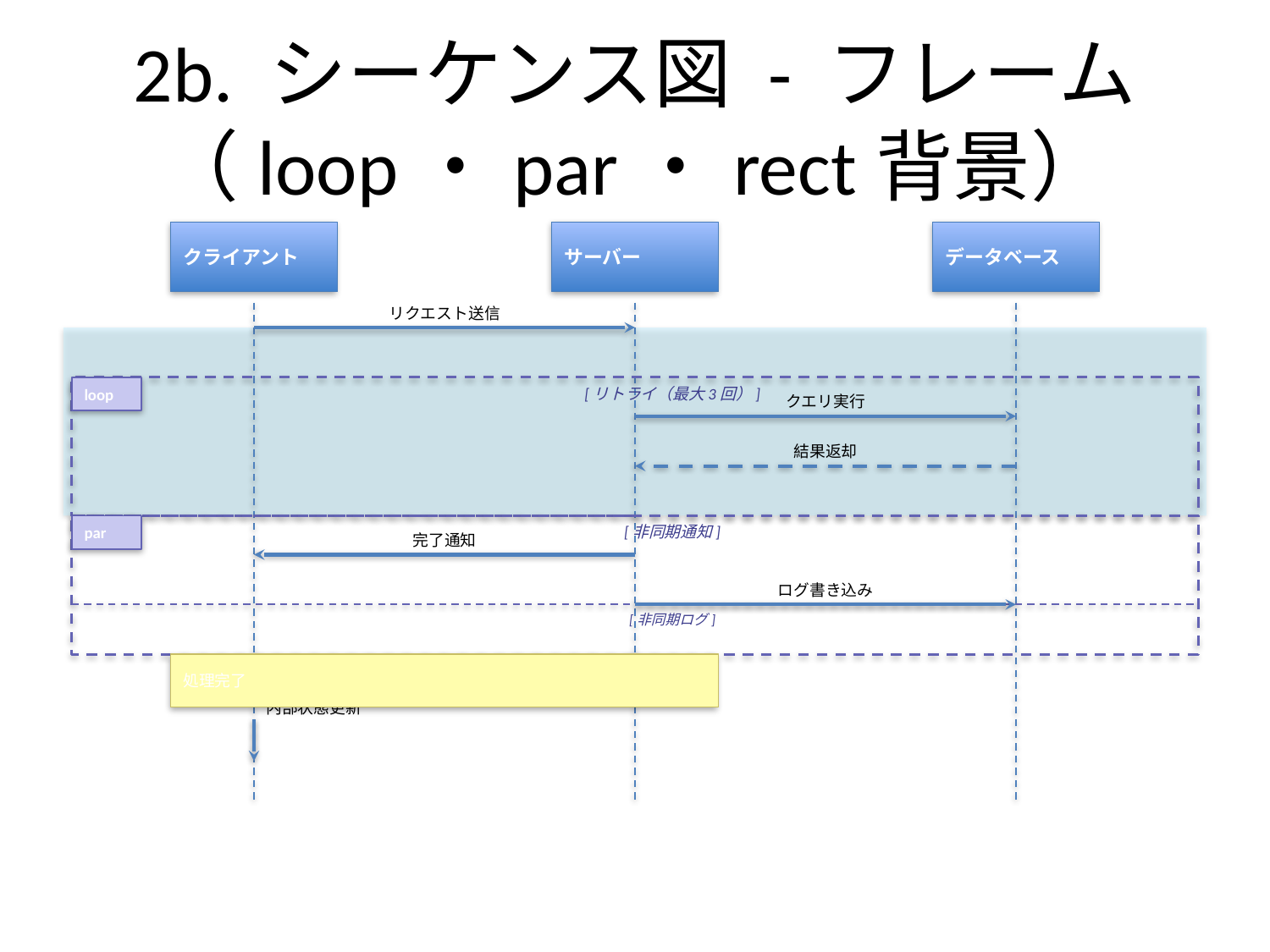

# 2b. シーケンス図 - フレーム（loop・par・rect背景）

クライアント
サーバー
データベース
リクエスト送信

loop
[リトライ（最大3回）]
クエリ実行
結果返却

par
[非同期通知]
完了通知
ログ書き込み
[非同期ログ]
処理完了
内部状態更新